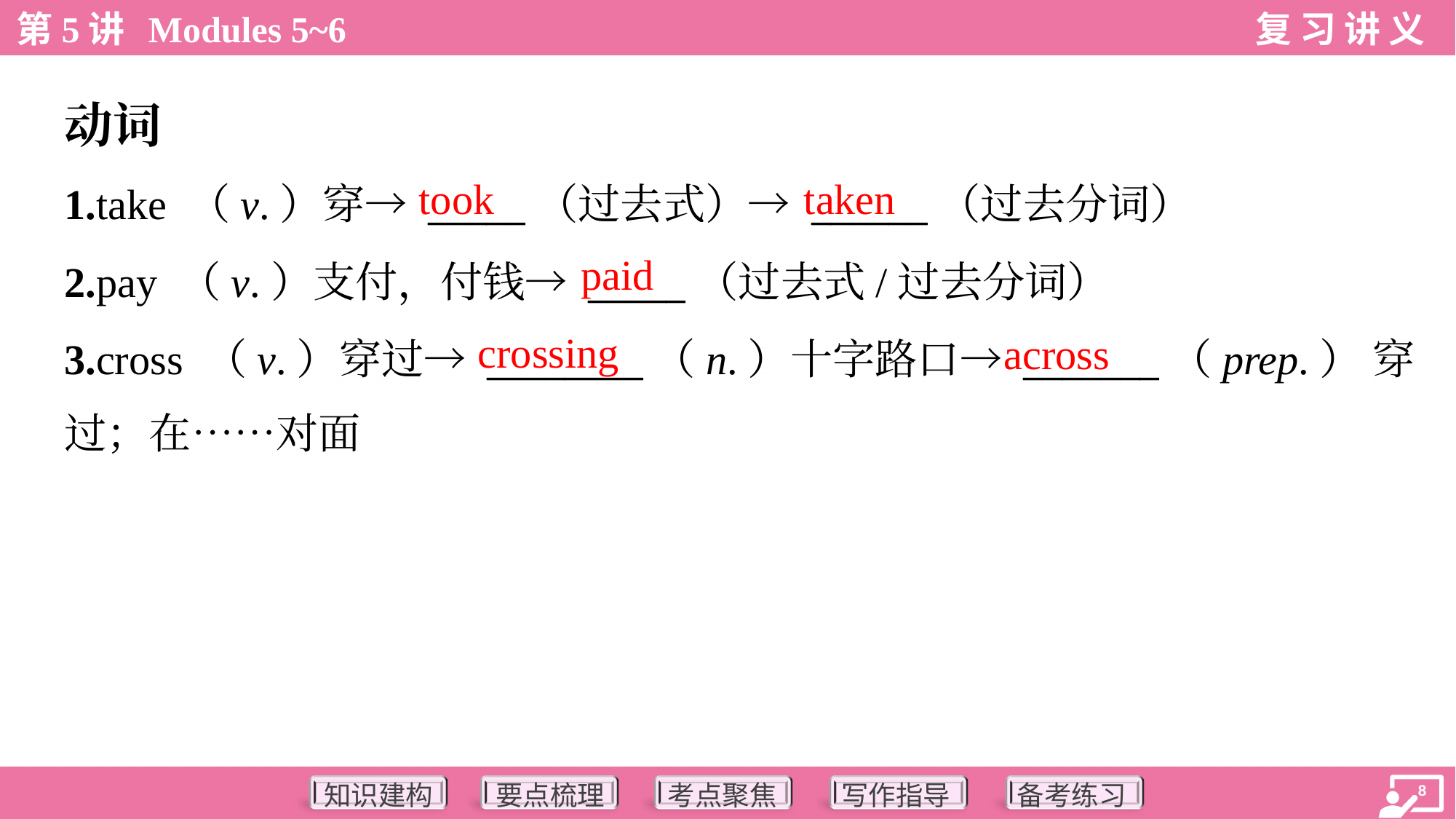

动词
took
taken
1.take （v.）穿→ _____（过去式）→ ______（过去分词）
2.pay （v.）支付，付钱→ _____（过去式/过去分词）
3.cross （v.）穿过→ ________（n.）十字路口→ _______（prep.） 穿
过；在……对面
paid
crossing
across